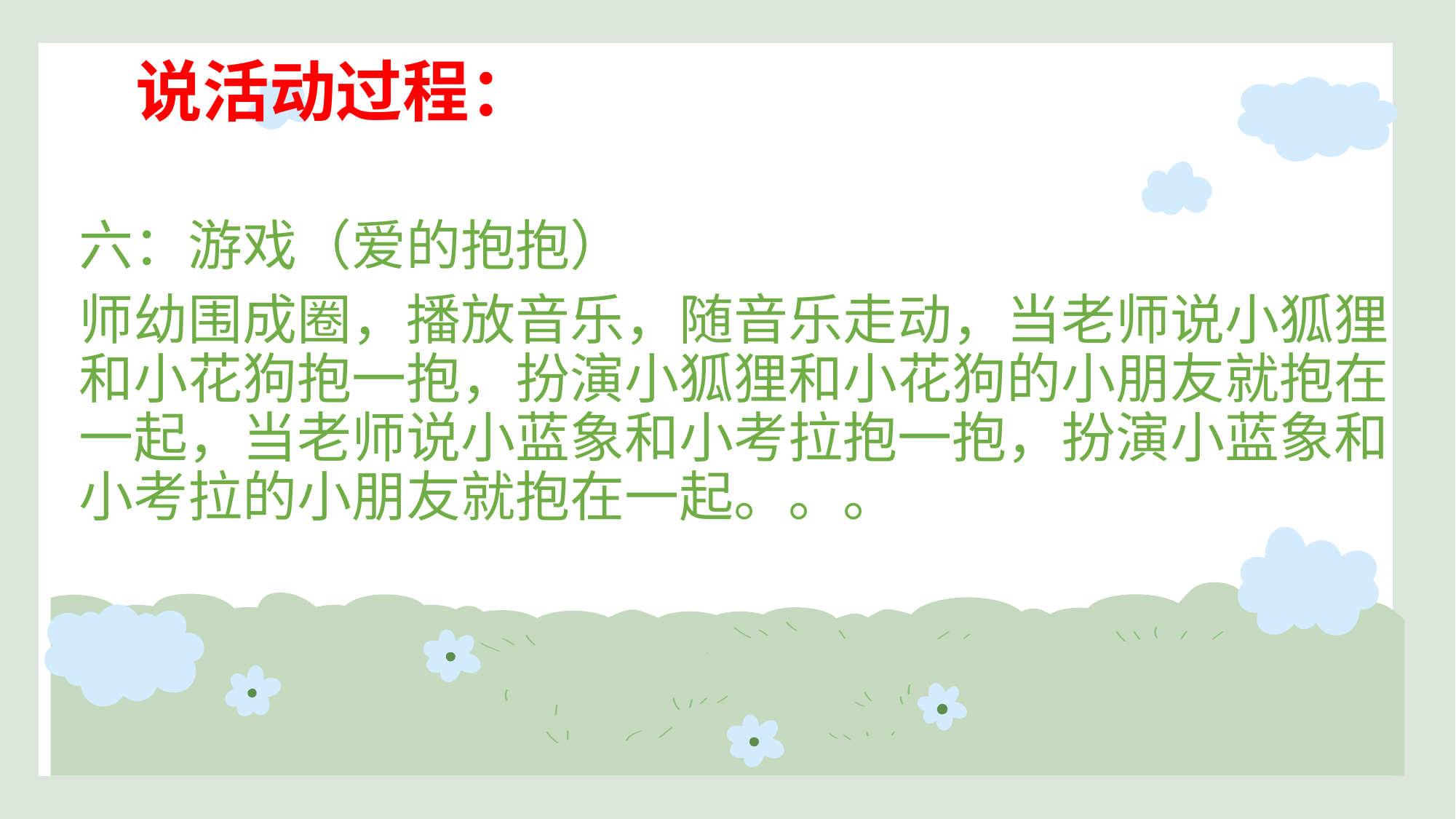

说活动过程：

六：游戏（爱的抱抱）
师幼围成圈，播放音乐，随音乐走动，当老师说小狐狸和小花狗抱一抱，扮演小狐狸和小花狗的小朋友就抱在一起，当老师说小蓝象和小考拉抱一抱，扮演小蓝象和小考拉的小朋友就抱在一起。。。